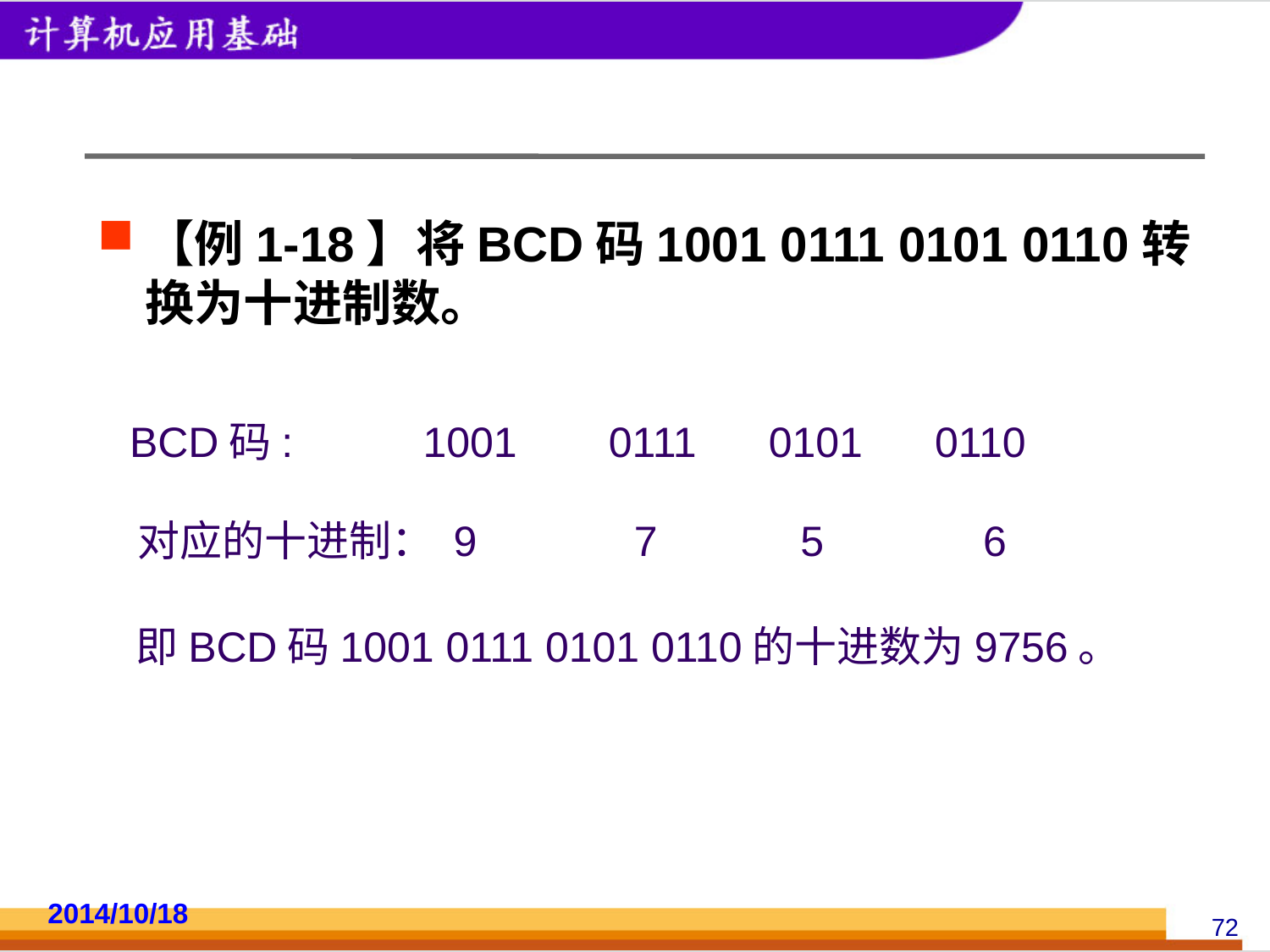

#
【例1-18】将BCD码1001 0111 0101 0110转换为十进制数。

BCD码:           1001　   0111　 0101　 0110
对应的十进制： 9　　　 7　　    5 　　　6
即BCD码1001 0111 0101 0110的十进数为9756。
2014/10/18